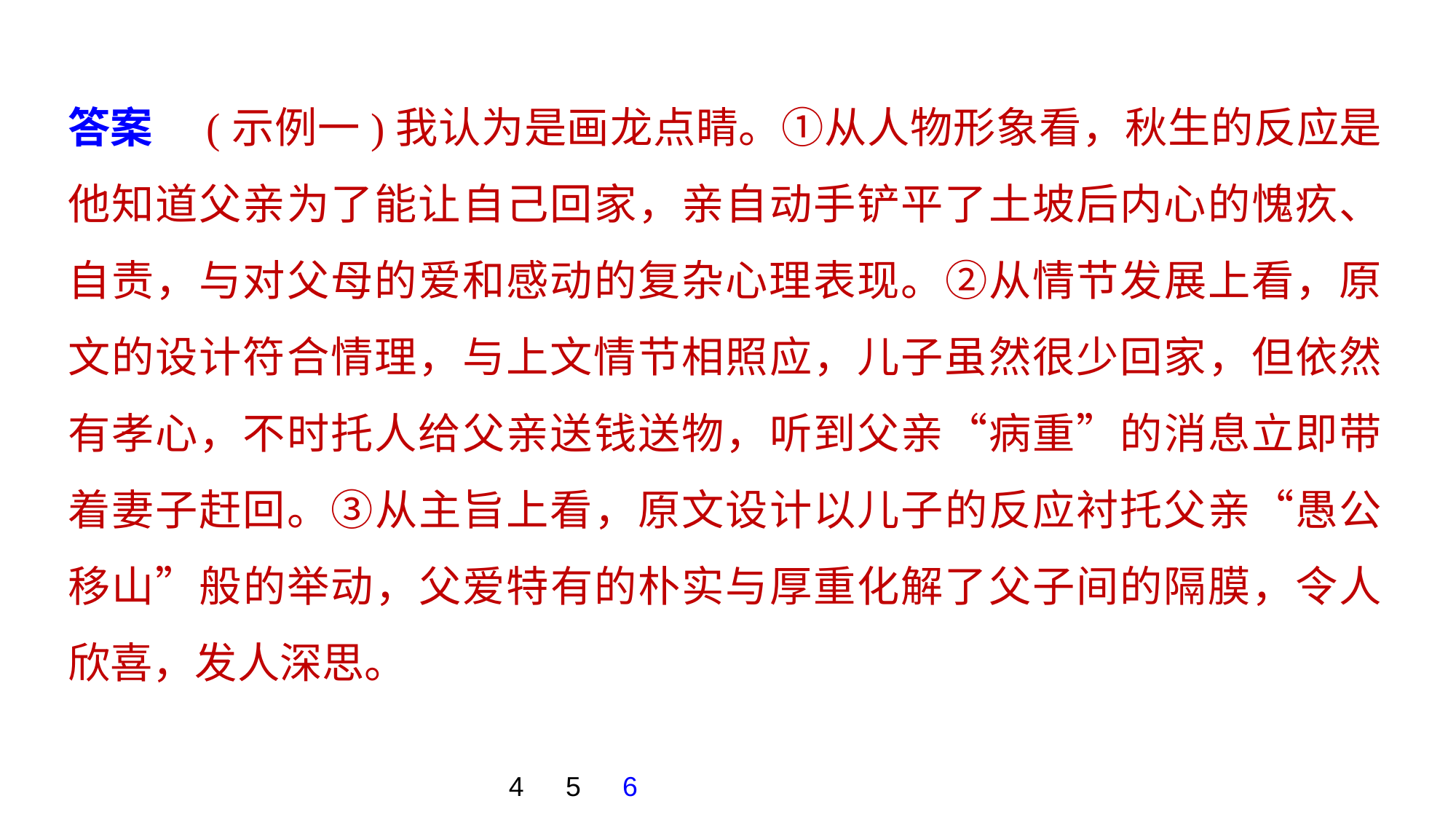

答案　(示例一)我认为是画龙点睛。①从人物形象看，秋生的反应是他知道父亲为了能让自己回家，亲自动手铲平了土坡后内心的愧疚、自责，与对父母的爱和感动的复杂心理表现。②从情节发展上看，原文的设计符合情理，与上文情节相照应，儿子虽然很少回家，但依然有孝心，不时托人给父亲送钱送物，听到父亲“病重”的消息立即带着妻子赶回。③从主旨上看，原文设计以儿子的反应衬托父亲“愚公移山”般的举动，父爱特有的朴实与厚重化解了父子间的隔膜，令人欣喜，发人深思。
4
5
6